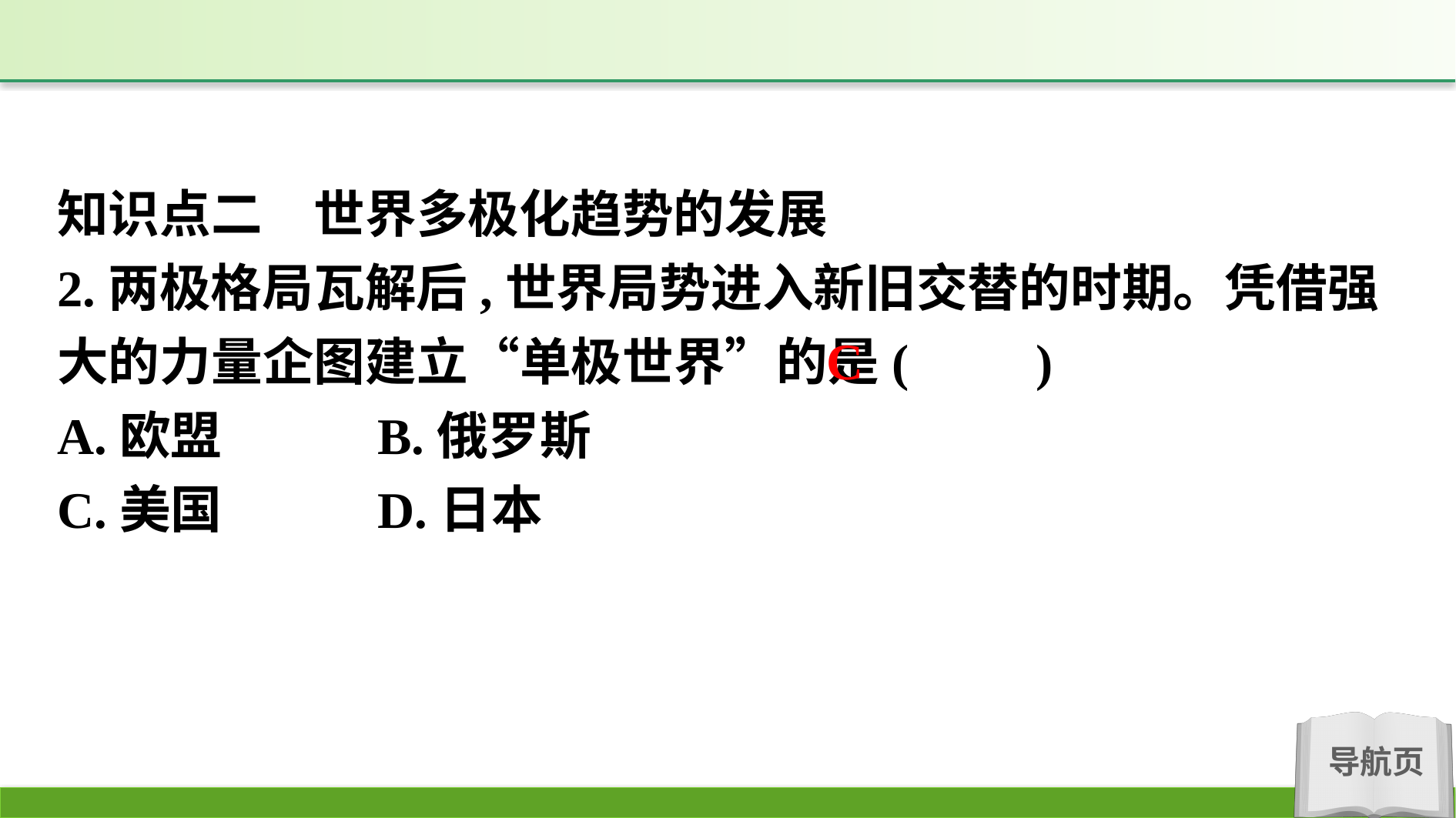

知识点二　世界多极化趋势的发展
2.两极格局瓦解后,世界局势进入新旧交替的时期。凭借强大的力量企图建立“单极世界”的是(　　)
A.欧盟		B.俄罗斯
C.美国		D.日本
C